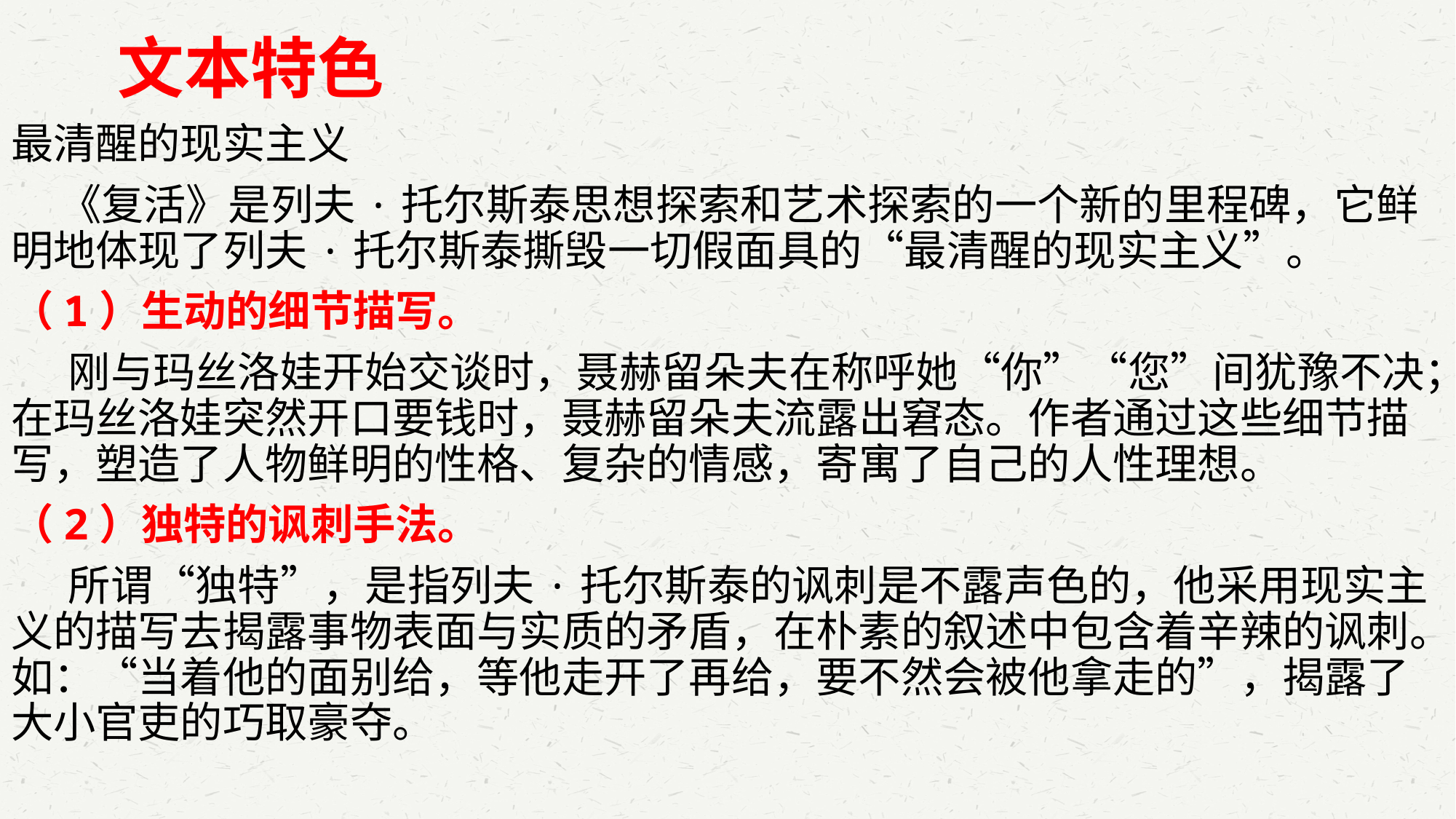

文本特色
最清醒的现实主义
    《复活》是列夫·托尔斯泰思想探索和艺术探索的一个新的里程碑，它鲜明地体现了列夫·托尔斯泰撕毁一切假面具的“最清醒的现实主义”。
（1）生动的细节描写。
     刚与玛丝洛娃开始交谈时，聂赫留朵夫在称呼她“你”“您”间犹豫不决；在玛丝洛娃突然开口要钱时，聂赫留朵夫流露出窘态。作者通过这些细节描写，塑造了人物鲜明的性格、复杂的情感，寄寓了自己的人性理想。
（2）独特的讽刺手法。
     所谓“独特”，是指列夫·托尔斯泰的讽刺是不露声色的，他采用现实主义的描写去揭露事物表面与实质的矛盾，在朴素的叙述中包含着辛辣的讽刺。如：“当着他的面别给，等他走开了再给，要不然会被他拿走的”，揭露了大小官吏的巧取豪夺。